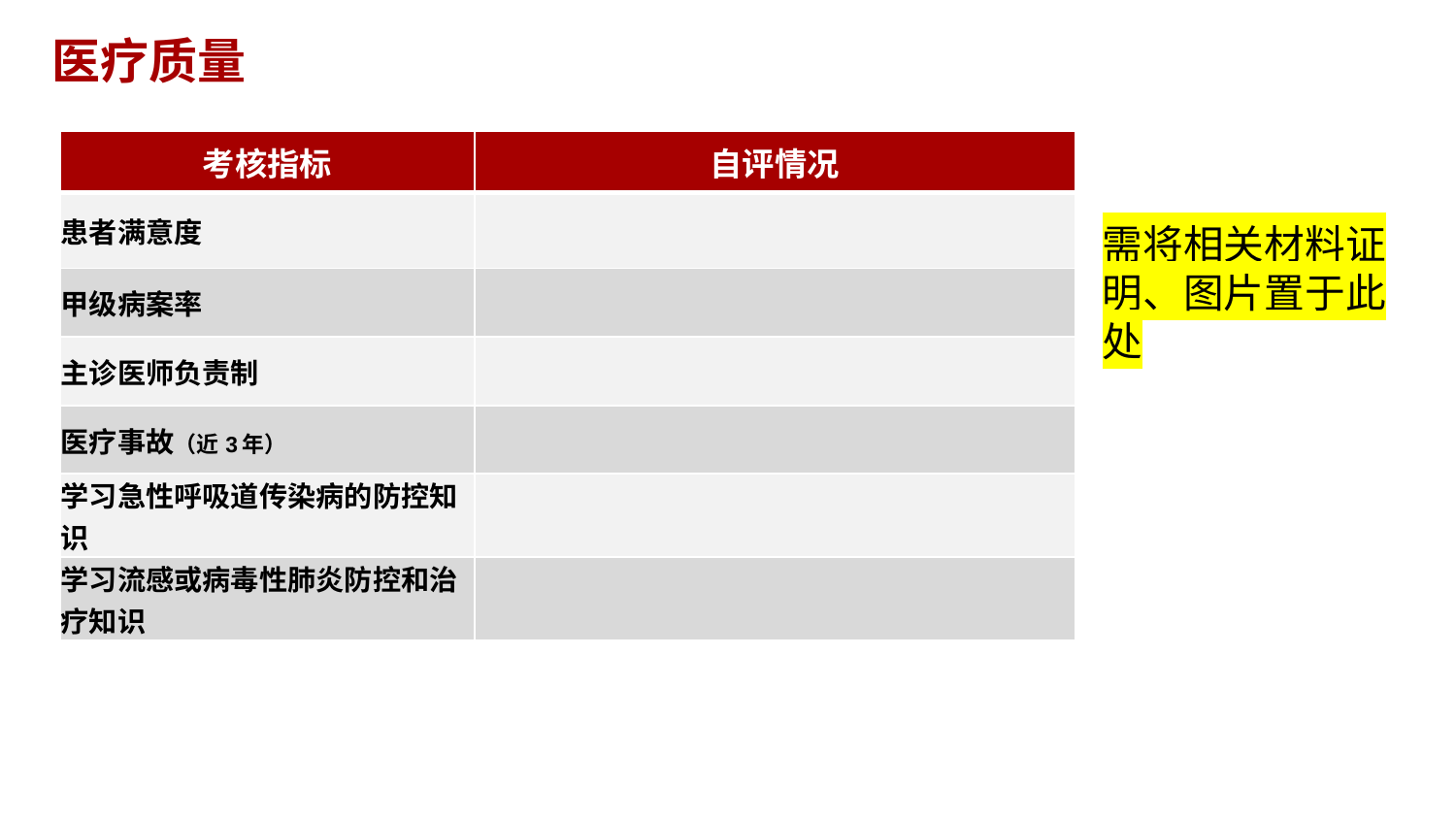

医疗质量
| 考核指标 | 自评情况 |
| --- | --- |
| 患者满意度 |  |
| 甲级病案率 |  |
| 主诊医师负责制 |  |
| 医疗事故（近3年） |  |
| 学习急性呼吸道传染病的防控知识 |  |
| 学习流感或病毒性肺炎防控和治疗知识 |  |
需将相关材料证明、图片置于此处